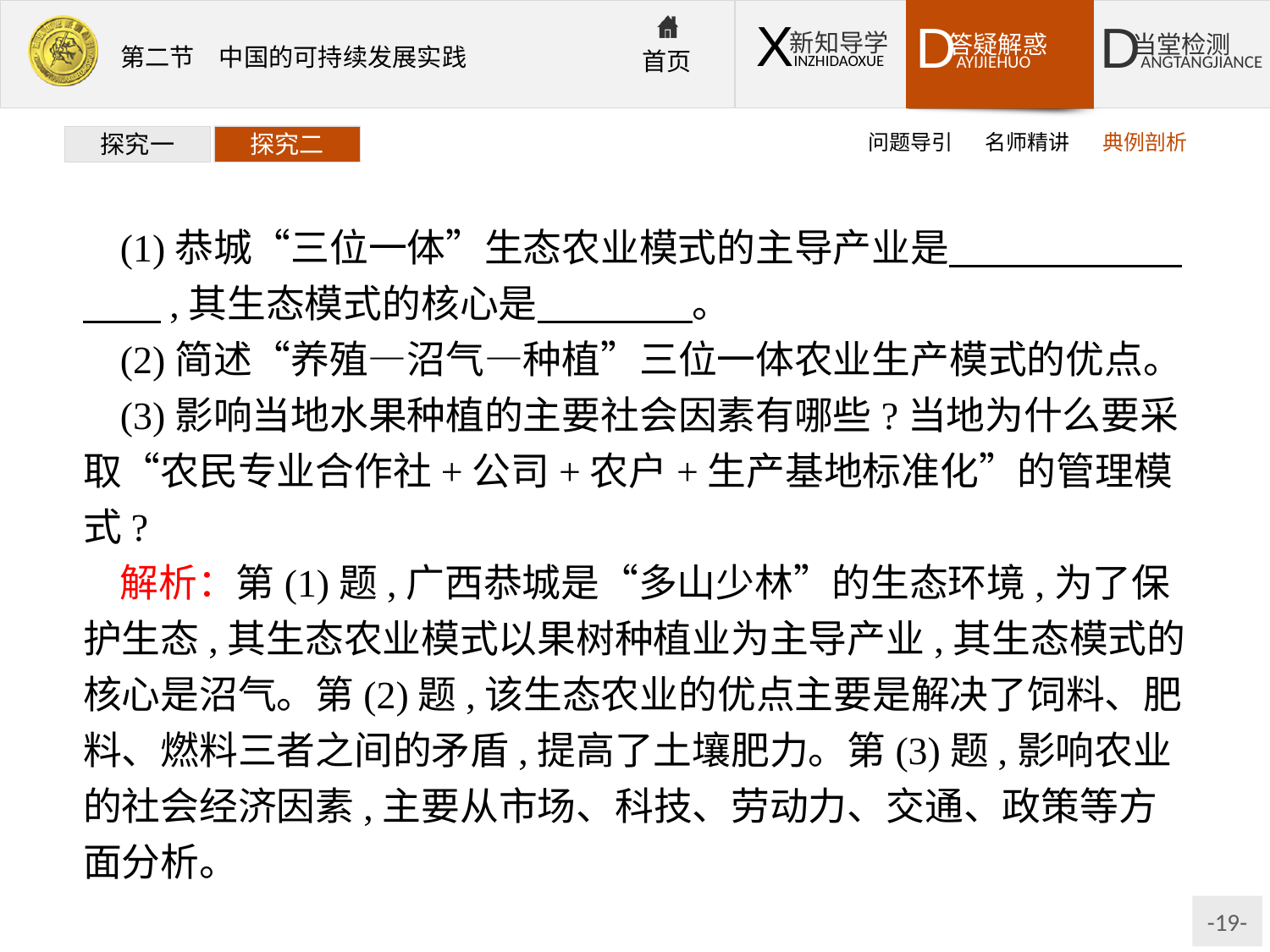

问题导引
名师精讲
典例剖析
探究一
探究二
(1)恭城“三位一体”生态农业模式的主导产业是　　　　　　　　,其生态模式的核心是　　　　。
(2)简述“养殖—沼气—种植”三位一体农业生产模式的优点。
(3)影响当地水果种植的主要社会因素有哪些?当地为什么要采取“农民专业合作社+公司+农户+生产基地标准化”的管理模式?
解析：第(1)题,广西恭城是“多山少林”的生态环境,为了保护生态,其生态农业模式以果树种植业为主导产业,其生态模式的核心是沼气。第(2)题,该生态农业的优点主要是解决了饲料、肥料、燃料三者之间的矛盾,提高了土壤肥力。第(3)题,影响农业的社会经济因素,主要从市场、科技、劳动力、交通、政策等方面分析。